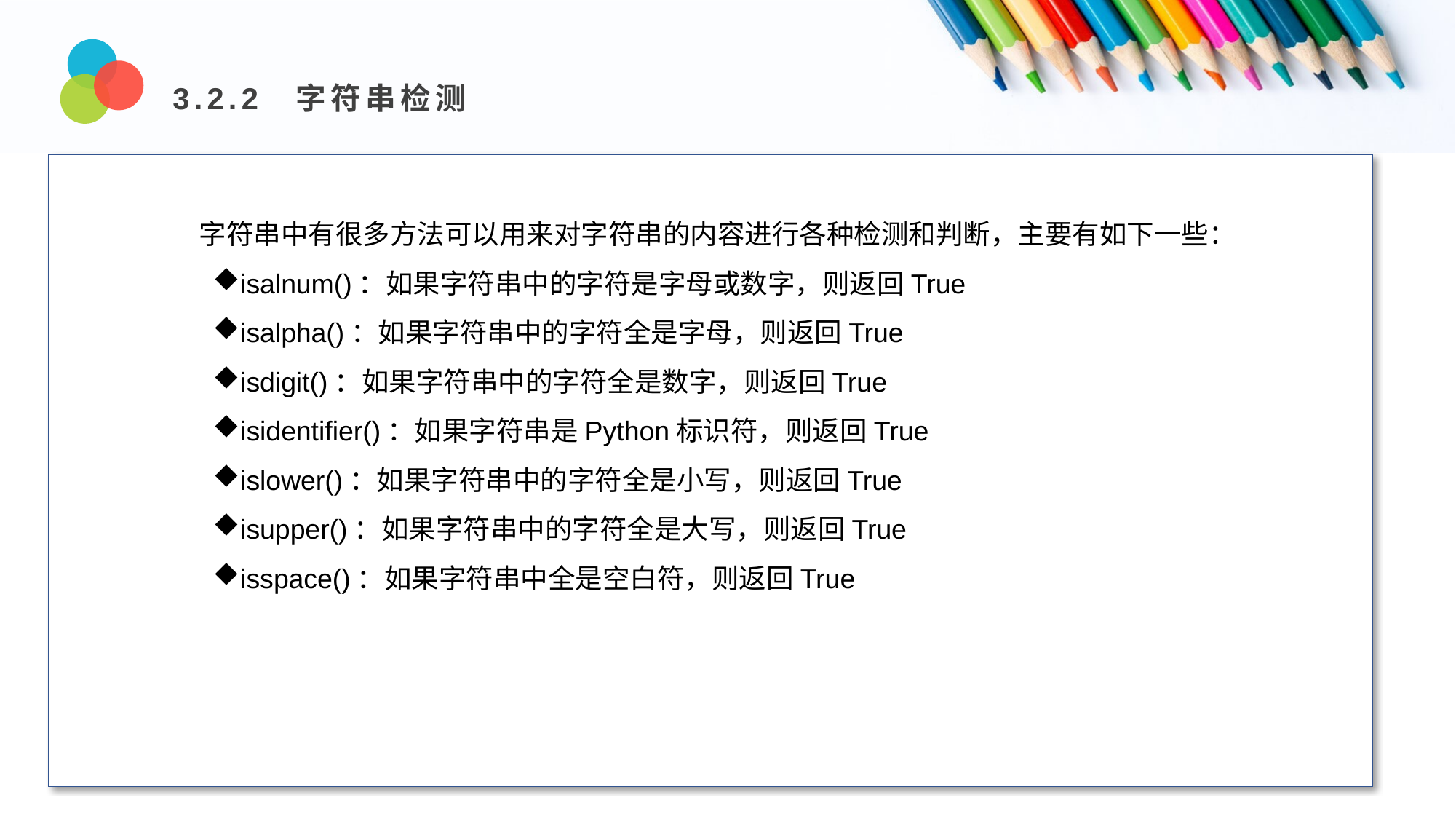

3.2.2  字符串检测
Design and Production
字符串中有很多方法可以用来对字符串的内容进行各种检测和判断，主要有如下一些：
isalnum()：如果字符串中的字符是字母或数字，则返回True
isalpha()：如果字符串中的字符全是字母，则返回True
isdigit()：如果字符串中的字符全是数字，则返回True
isidentifier()：如果字符串是Python标识符，则返回True
islower()：如果字符串中的字符全是小写，则返回True
isupper()：如果字符串中的字符全是大写，则返回True
isspace()：如果字符串中全是空白符，则返回True